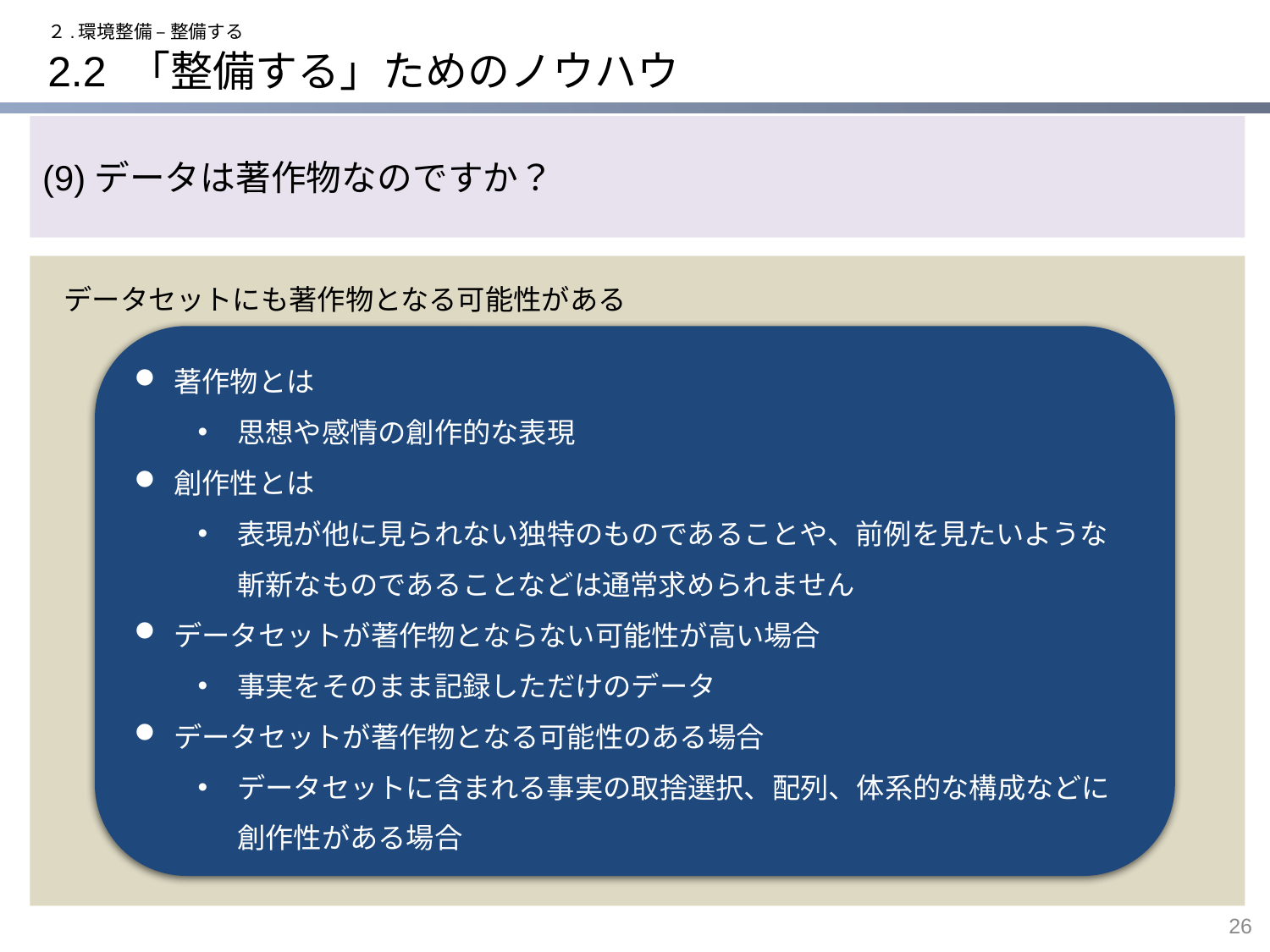

２.環境整備 – 整備する
# 2.2 「整備する」ためのノウハウ
(9)データは著作物なのですか？

データセットにも著作物となる可能性がある
著作物とは
思想や感情の創作的な表現
創作性とは
表現が他に見られない独特のものであることや、前例を見たいような斬新なものであることなどは通常求められません
データセットが著作物とならない可能性が高い場合
事実をそのまま記録しただけのデータ
データセットが著作物となる可能性のある場合
データセットに含まれる事実の取捨選択、配列、体系的な構成などに創作性がある場合
26